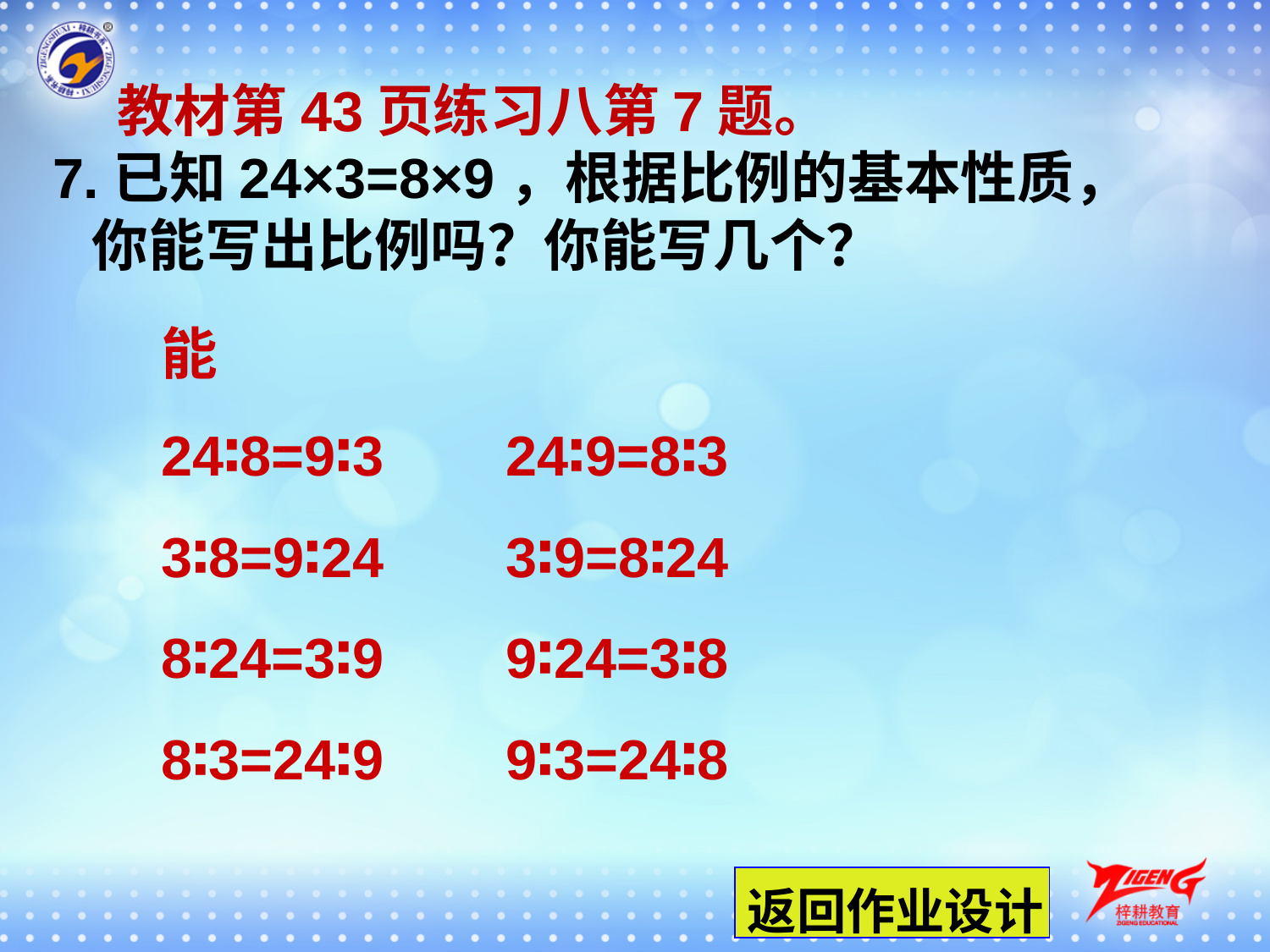

教材第43页练习八第7题。
7.已知24×3=8×9，根据比例的基本性质，
  你能写出比例吗？你能写几个？
能
24∶8=9∶3　   24∶9=8∶3
3∶8=9∶24　   3∶9=8∶24
8∶24=3∶9　   9∶24=3∶8
8∶3=24∶9　   9∶3=24∶8

返回作业设计